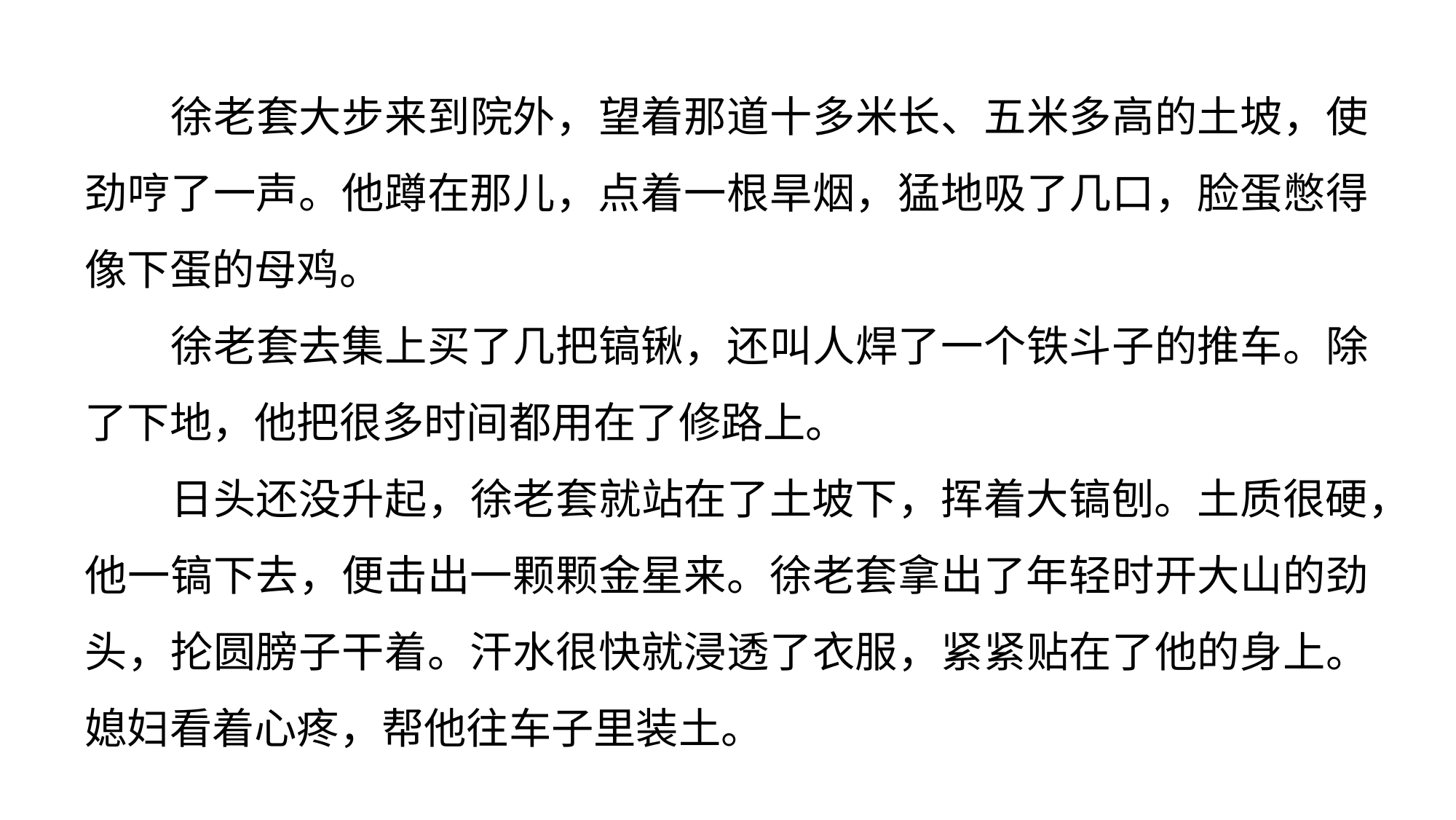

徐老套大步来到院外，望着那道十多米长、五米多高的土坡，使劲哼了一声。他蹲在那儿，点着一根旱烟，猛地吸了几口，脸蛋憋得像下蛋的母鸡。
徐老套去集上买了几把镐锹，还叫人焊了一个铁斗子的推车。除了下地，他把很多时间都用在了修路上。
日头还没升起，徐老套就站在了土坡下，挥着大镐刨。土质很硬，他一镐下去，便击出一颗颗金星来。徐老套拿出了年轻时开大山的劲头，抡圆膀子干着。汗水很快就浸透了衣服，紧紧贴在了他的身上。媳妇看着心疼，帮他往车子里装土。